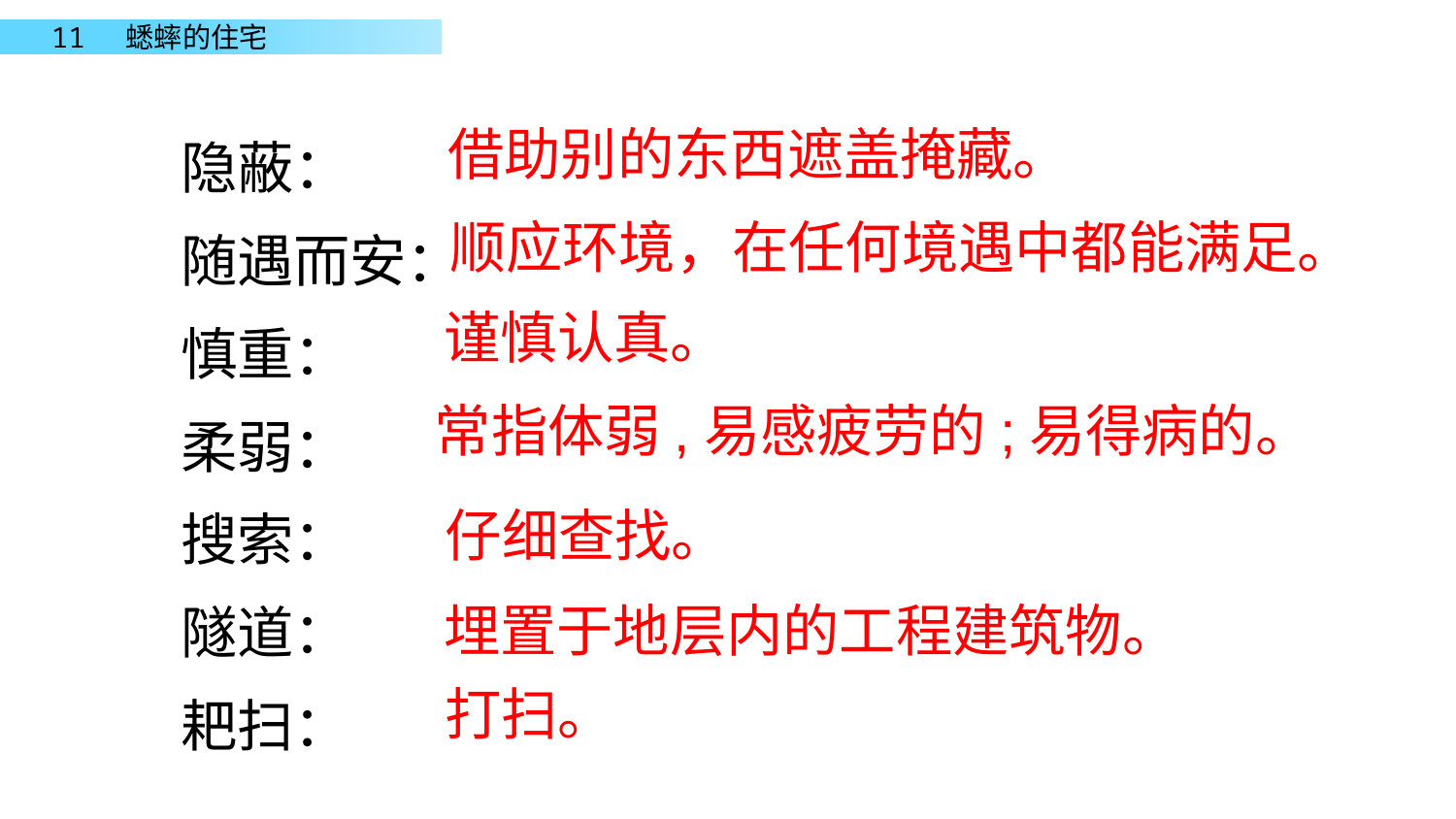

隐蔽：
随遇而安：
慎重：
柔弱：
搜索：
隧道：
耙扫：
借助别的东西遮盖掩藏。
顺应环境，在任何境遇中都能满足。
谨慎认真。
常指体弱,易感疲劳的;易得病的。
仔细查找。
埋置于地层内的工程建筑物。
打扫。